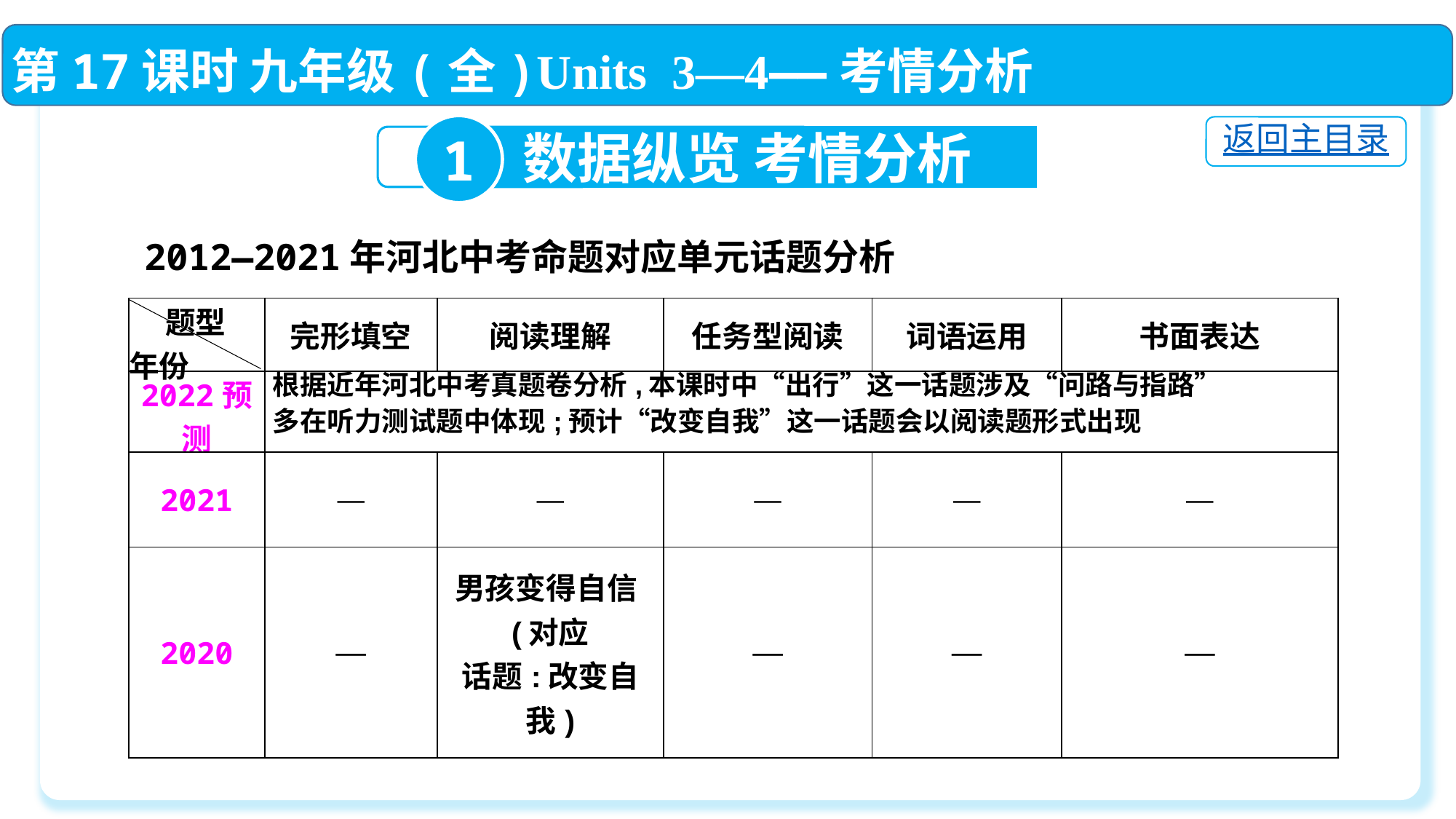

第17课时 九年级(全)Units  3—4——考情分析

1
返回主目录
数据纵览 考情分析

2012—2021年河北中考命题对应单元话题分析
| 题型 年份 | 完形填空 | 阅读理解 | 任务型阅读 | 词语运用 | 书面表达 |
| --- | --- | --- | --- | --- | --- |
| 2022预测 | 根据近年河北中考真题卷分析,本课时中“出行”这一话题涉及“问路与指路” 多在听力测试题中体现;预计“改变自我”这一话题会以阅读题形式出现 |  |  |  |  |
| 2021 | — | — | — | — | — |
| 2020 | — | 男孩变得自信(对应 话题:改变自我) | — | — | — |